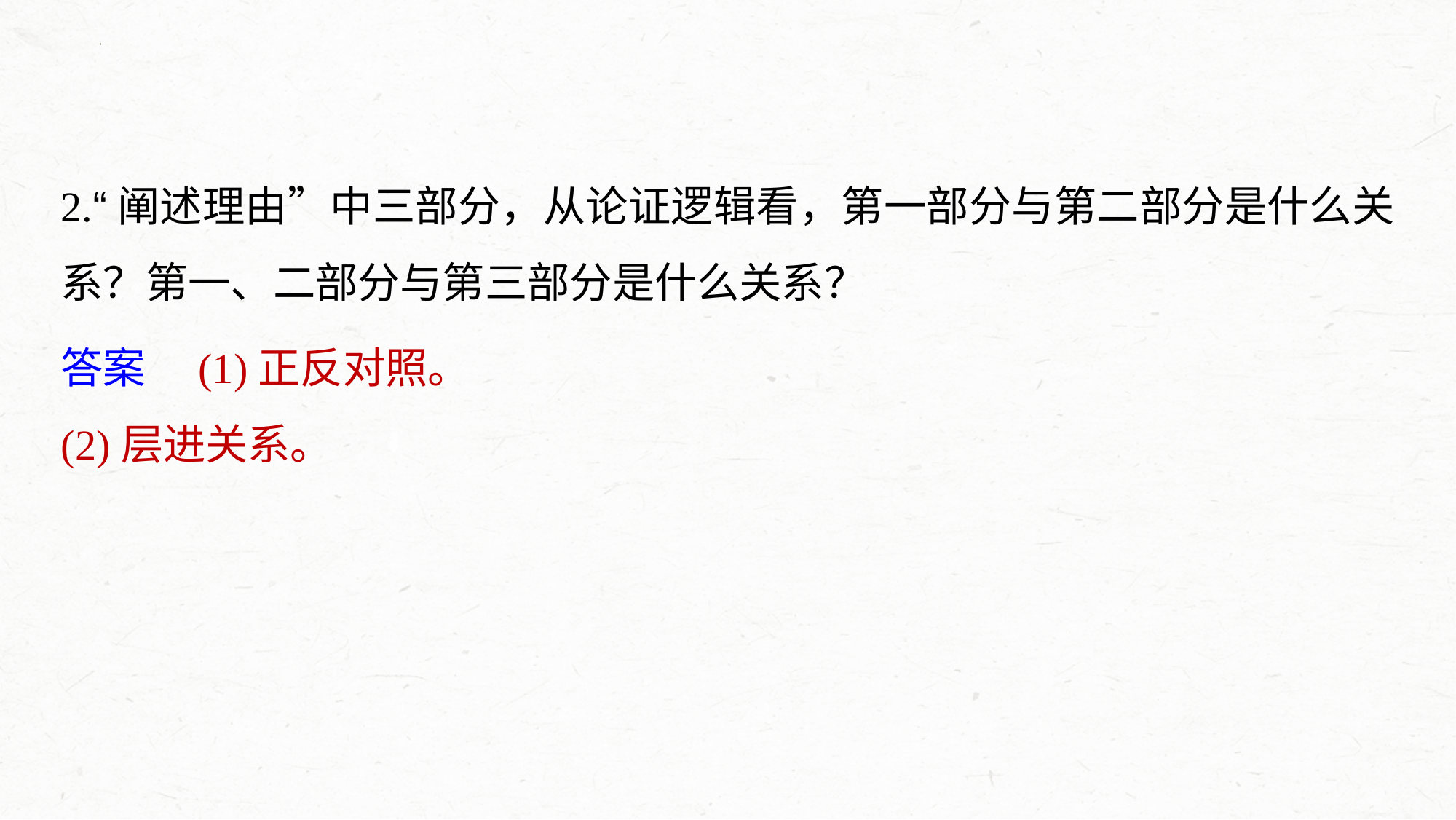

2.“阐述理由”中三部分，从论证逻辑看，第一部分与第二部分是什么关系？第一、二部分与第三部分是什么关系？
答案　(1)正反对照。
(2)层进关系。